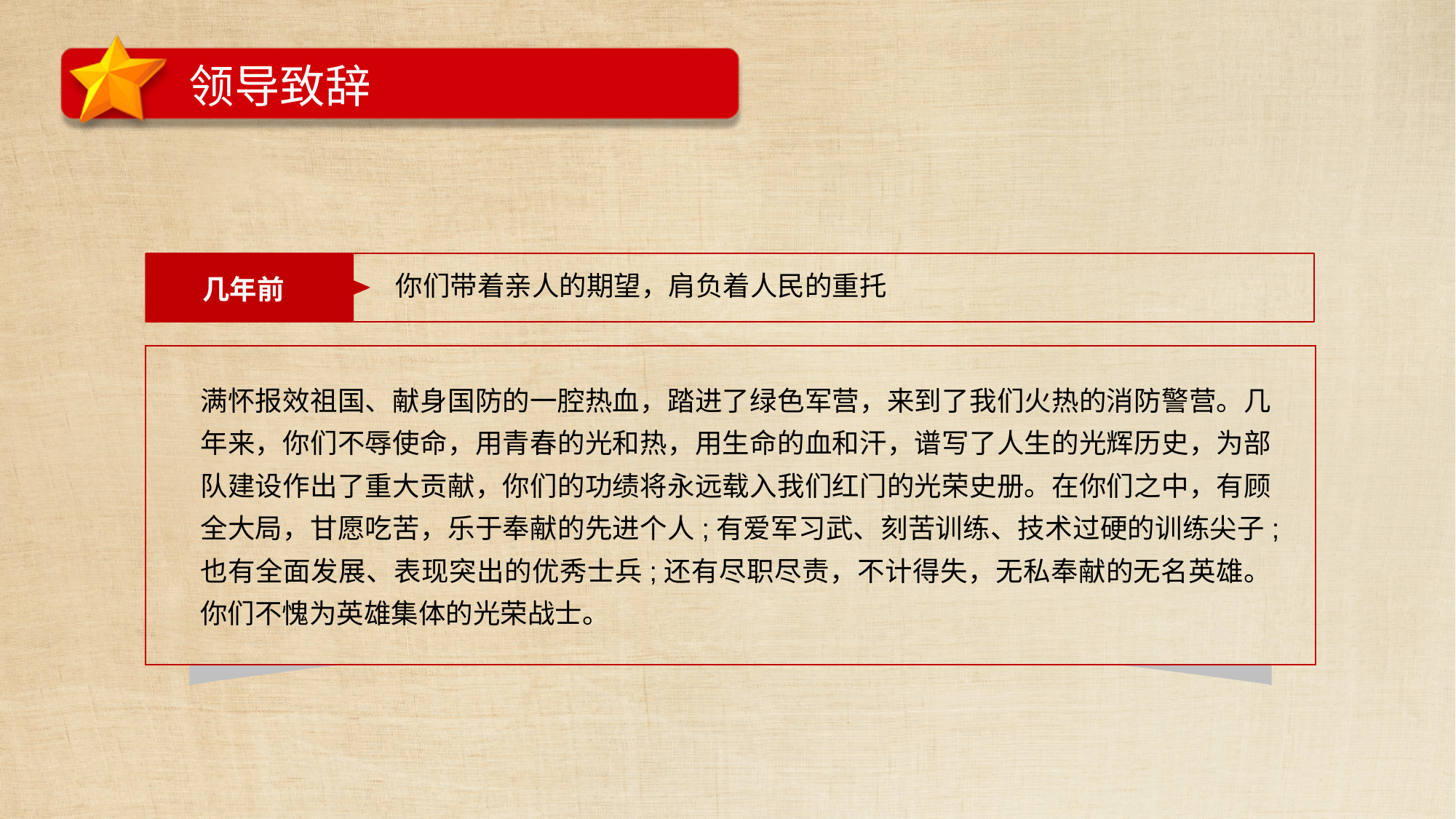

领导致辞

你们带着亲人的期望，肩负着人民的重托
几年前

满怀报效祖国、献身国防的一腔热血，踏进了绿色军营，来到了我们火热的消防警营。几年来，你们不辱使命，用青春的光和热，用生命的血和汗，谱写了人生的光辉历史，为部队建设作出了重大贡献，你们的功绩将永远载入我们红门的光荣史册。在你们之中，有顾全大局，甘愿吃苦，乐于奉献的先进个人;有爱军习武、刻苦训练、技术过硬的训练尖子;也有全面发展、表现突出的优秀士兵;还有尽职尽责，不计得失，无私奉献的无名英雄。你们不愧为英雄集体的光荣战士。